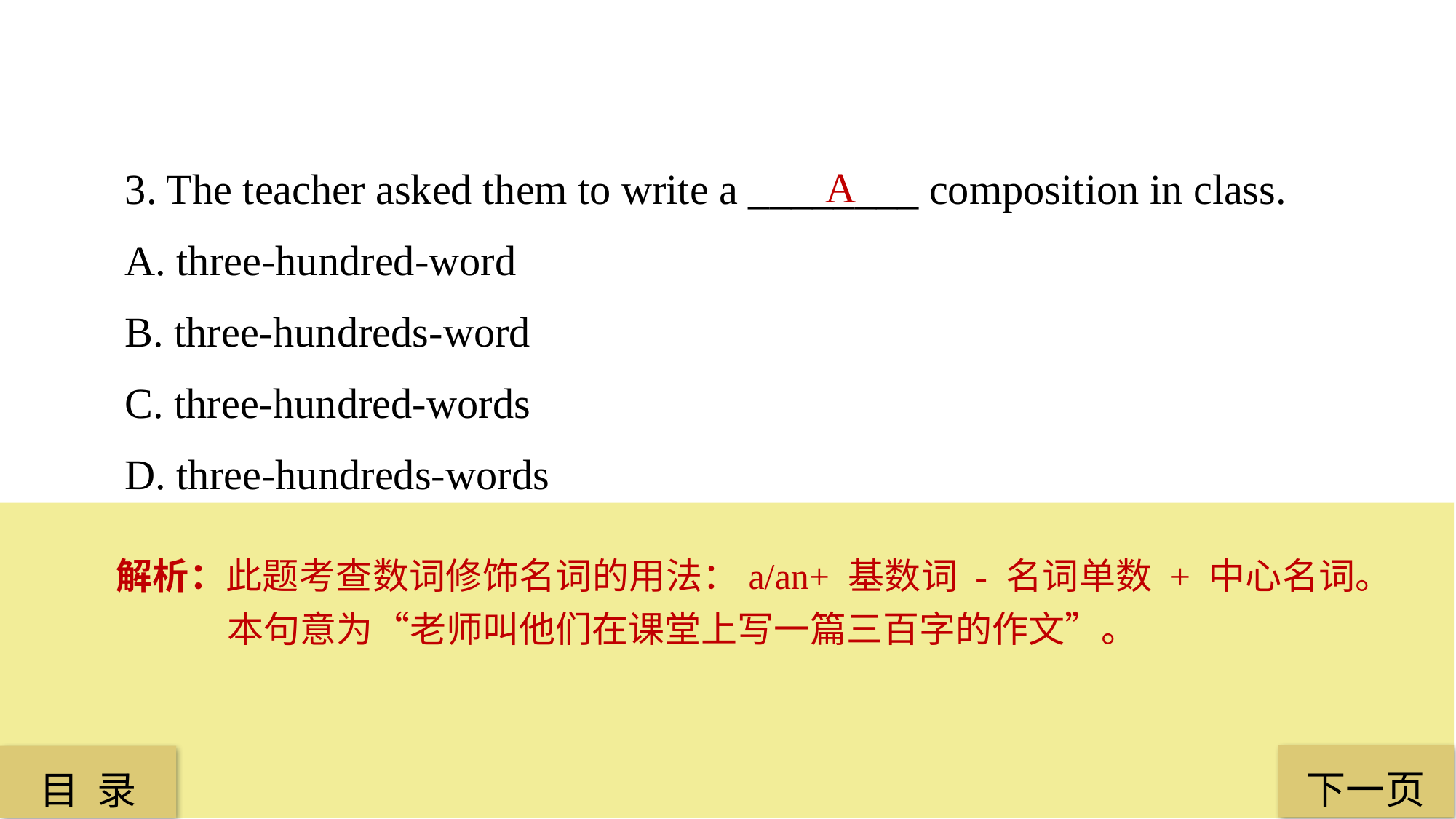

3. The teacher asked them to write a ________ composition in class.
A. three-hundred-word
B. three-hundreds-word
C. three-hundred-words
D. three-hundreds-words
A
解析：此题考查数词修饰名词的用法：a/an+ 基数词 - 名词单数 + 中心名词。本句意为“老师叫他们在课堂上写一篇三百字的作文”。